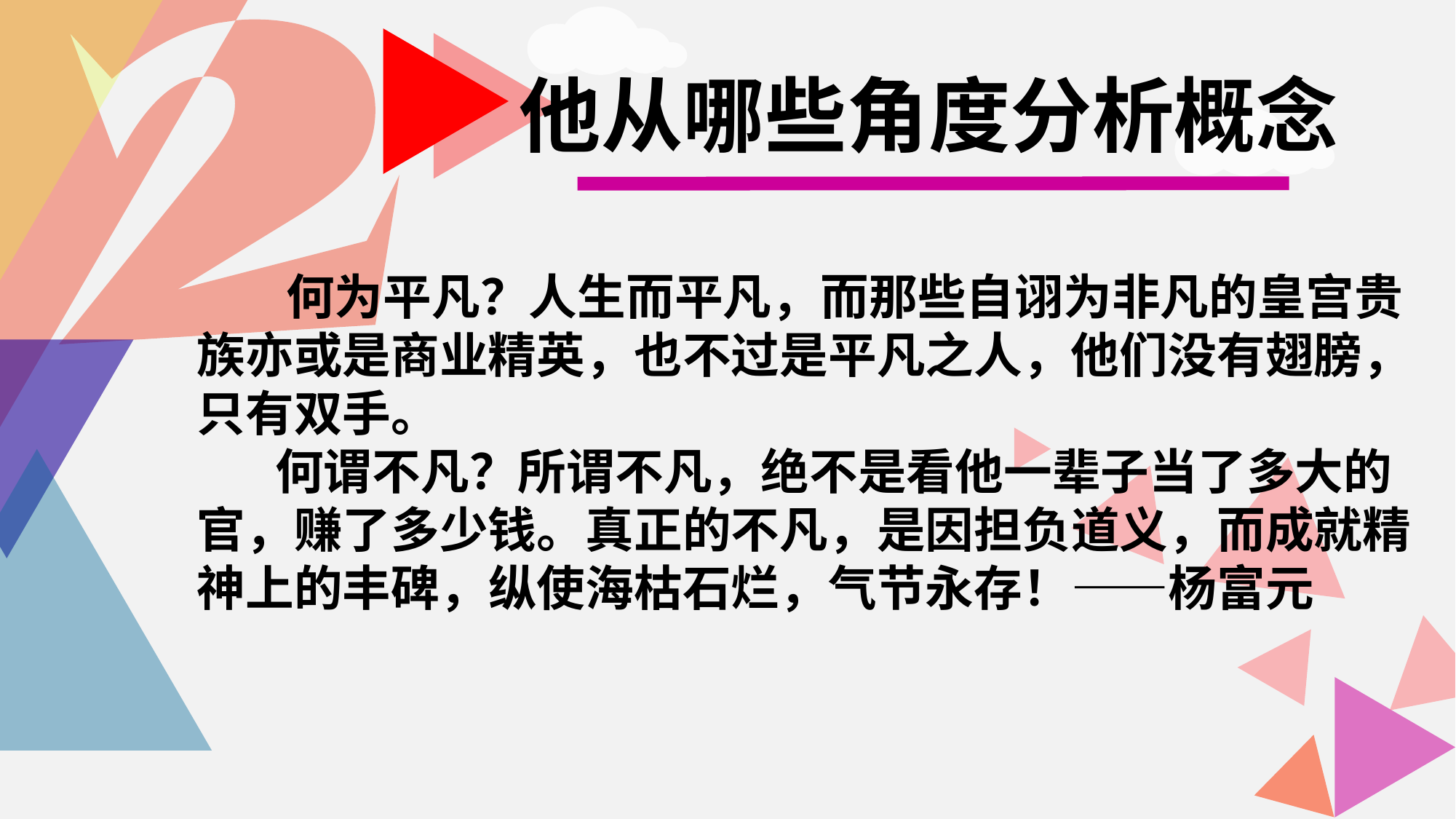

他从哪些角度分析概念

       何为平凡？人生而平凡，而那些自诩为非凡的皇宫贵族亦或是商业精英，也不过是平凡之人，他们没有翅膀，只有双手。
      何谓不凡？所谓不凡，绝不是看他一辈子当了多大的官，赚了多少钱。真正的不凡，是因担负道义，而成就精神上的丰碑，纵使海枯石烂，气节永存！——杨富元